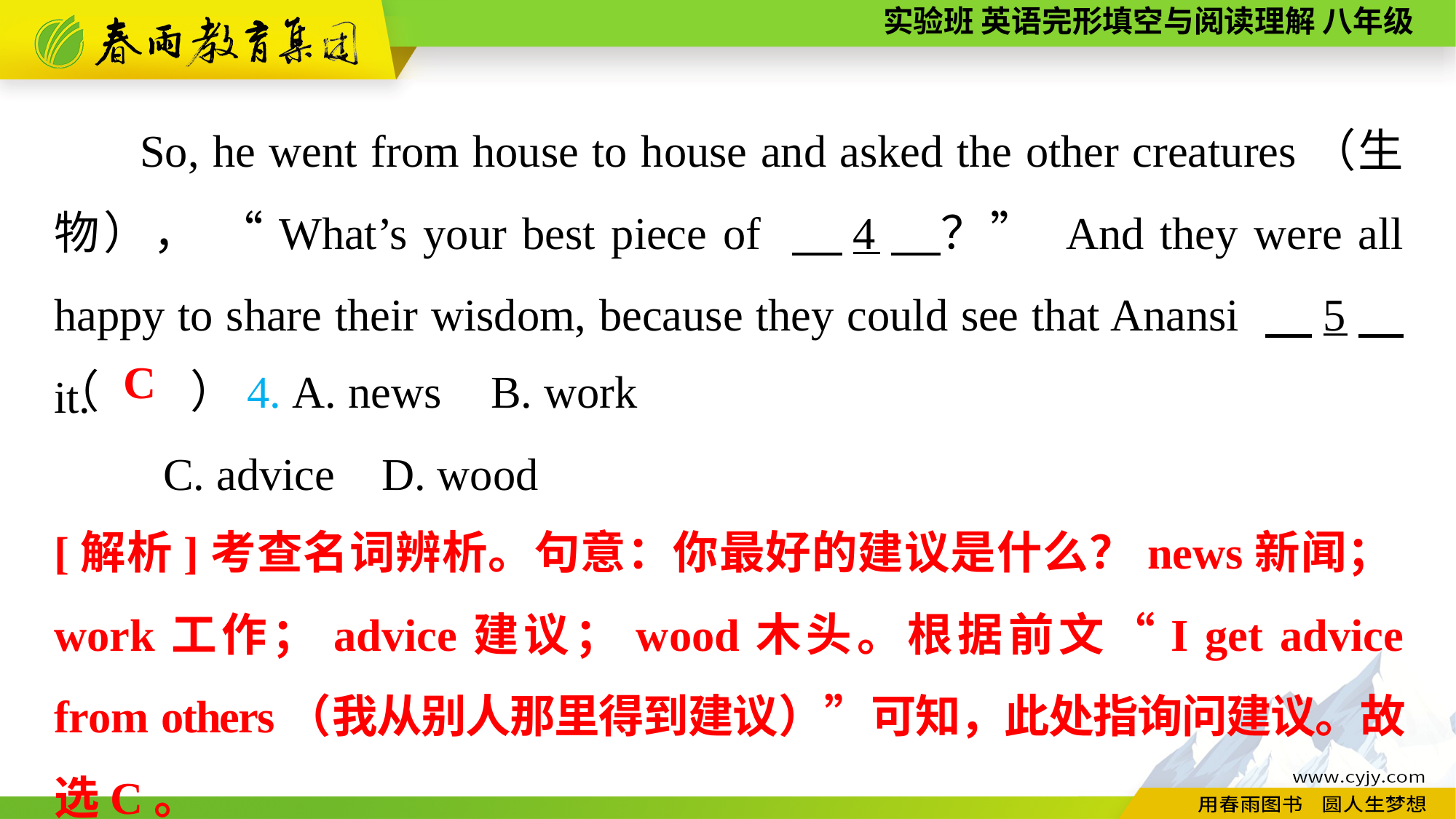

So, he went from house to house and asked the other creatures（生物）， “What’s your best piece of 　4　？” And they were all happy to share their wisdom, because they could see that Anansi 　5　 it.
（　　）4. A. news	B. work
	C. advice	D. wood
C
[解析]考查名词辨析。句意：你最好的建议是什么？news新闻；work工作；advice建议；wood木头。根据前文“I get advice from others（我从别人那里得到建议）”可知，此处指询问建议。故选C。